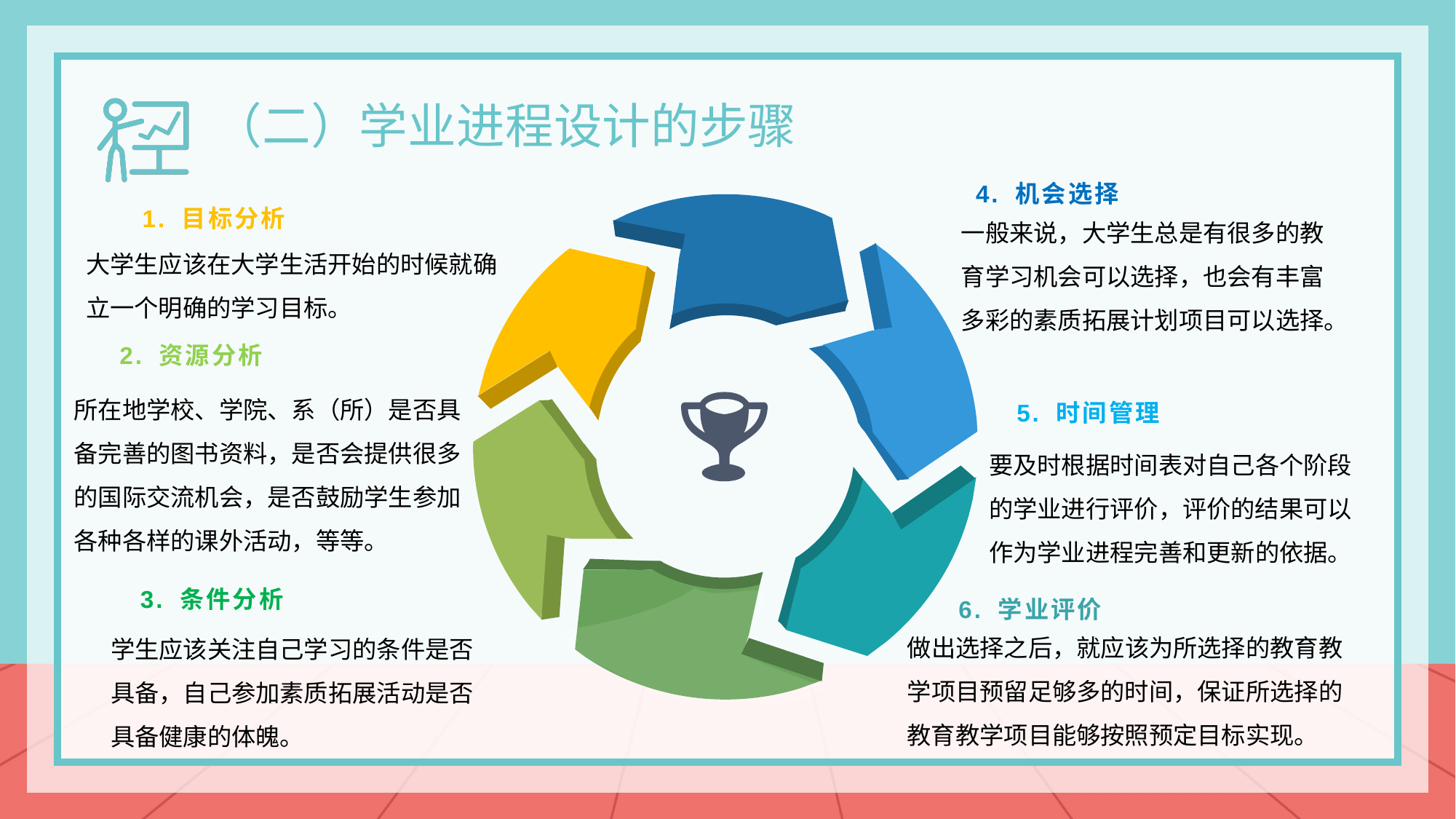

（二）学业进程设计的步骤
4. 机会选择

1. 目标分析
一般来说，大学生总是有很多的教育学习机会可以选择，也会有丰富多彩的素质拓展计划项目可以选择。

大学生应该在大学生活开始的时候就确立一个明确的学习目标。

2. 资源分析

所在地学校、学院、系（所）是否具备完善的图书资料，是否会提供很多的国际交流机会，是否鼓励学生参加各种各样的课外活动，等等。

5. 时间管理

要及时根据时间表对自己各个阶段的学业进行评价，评价的结果可以作为学业进程完善和更新的依据。

3. 条件分析
6. 学业评价
做出选择之后，就应该为所选择的教育教学项目预留足够多的时间，保证所选择的教育教学项目能够按照预定目标实现。
学生应该关注自己学习的条件是否具备，自己参加素质拓展活动是否具备健康的体魄。